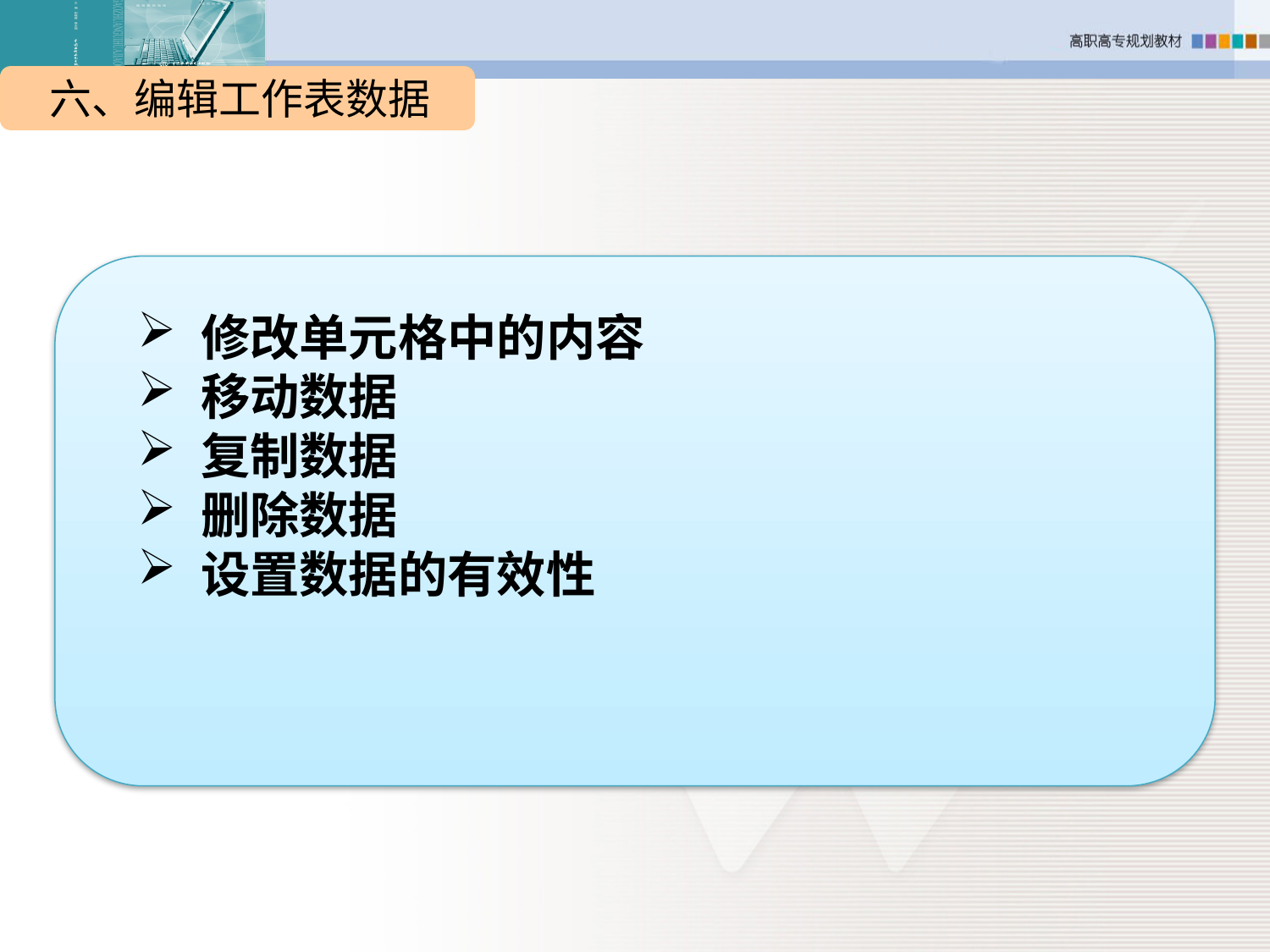

六、编辑工作表数据

修改单元格中的内容
移动数据
复制数据
删除数据
设置数据的有效性